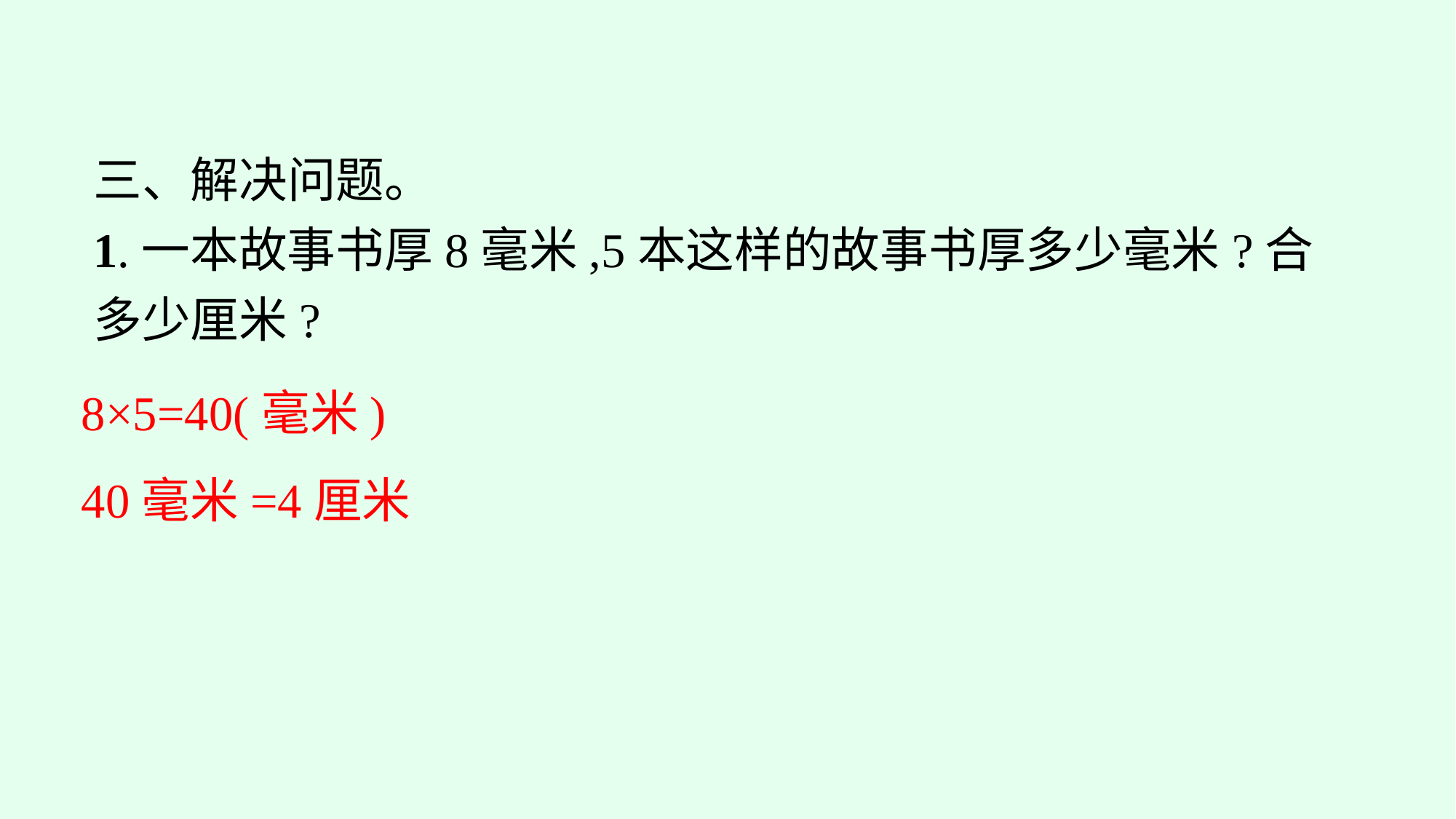

三、解决问题。
1.一本故事书厚8毫米,5本这样的故事书厚多少毫米?合多少厘米?
8×5=40(毫米)
40毫米=4厘米